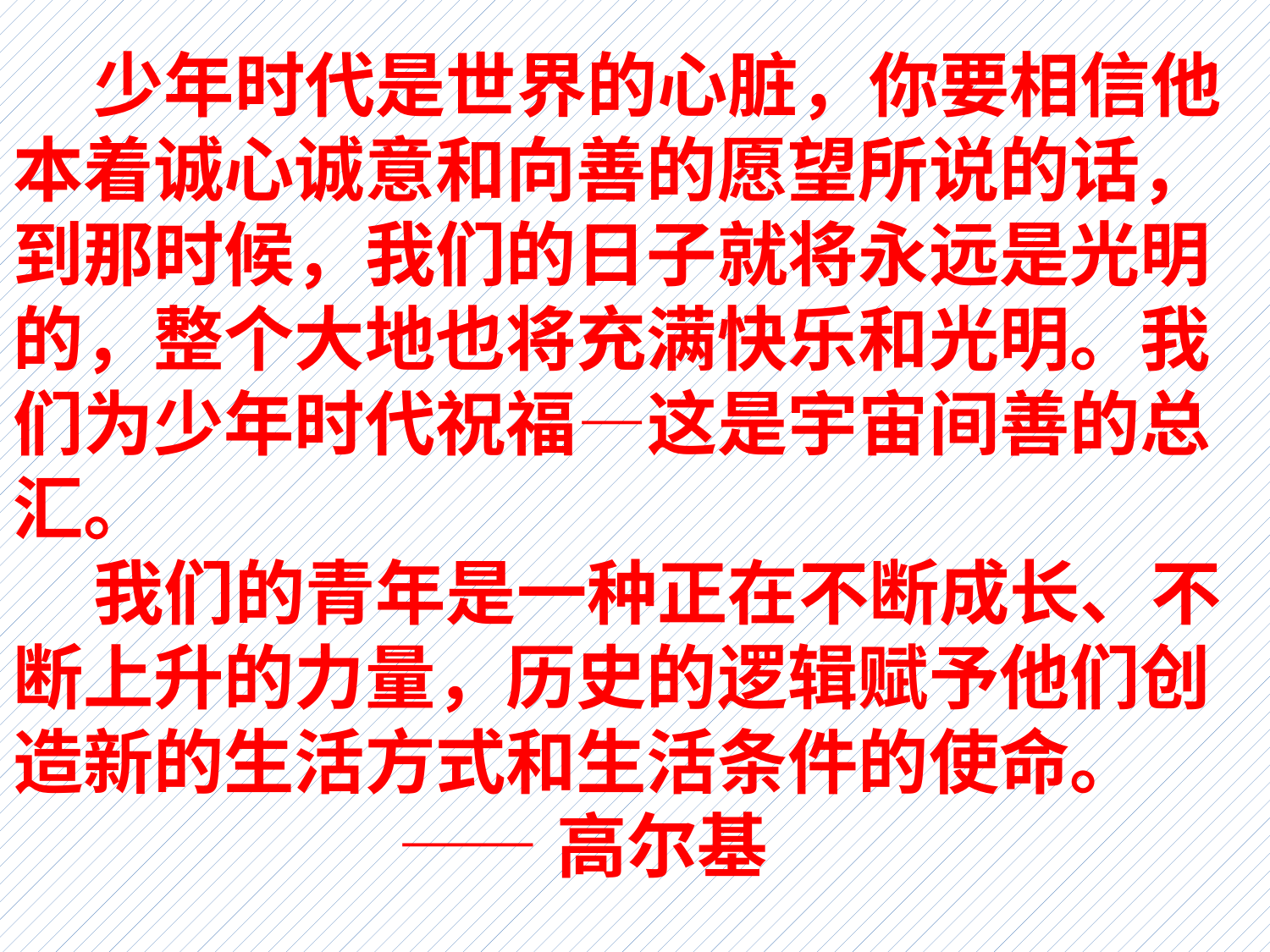

少年时代是世界的心脏，你要相信他本着诚心诚意和向善的愿望所说的话，到那时候，我们的日子就将永远是光明的，整个大地也将充满快乐和光明。我们为少年时代祝福—这是宇宙间善的总汇。
    我们的青年是一种正在不断成长、不断上升的力量，历史的逻辑赋予他们创造新的生活方式和生活条件的使命。
                        ——高尔基